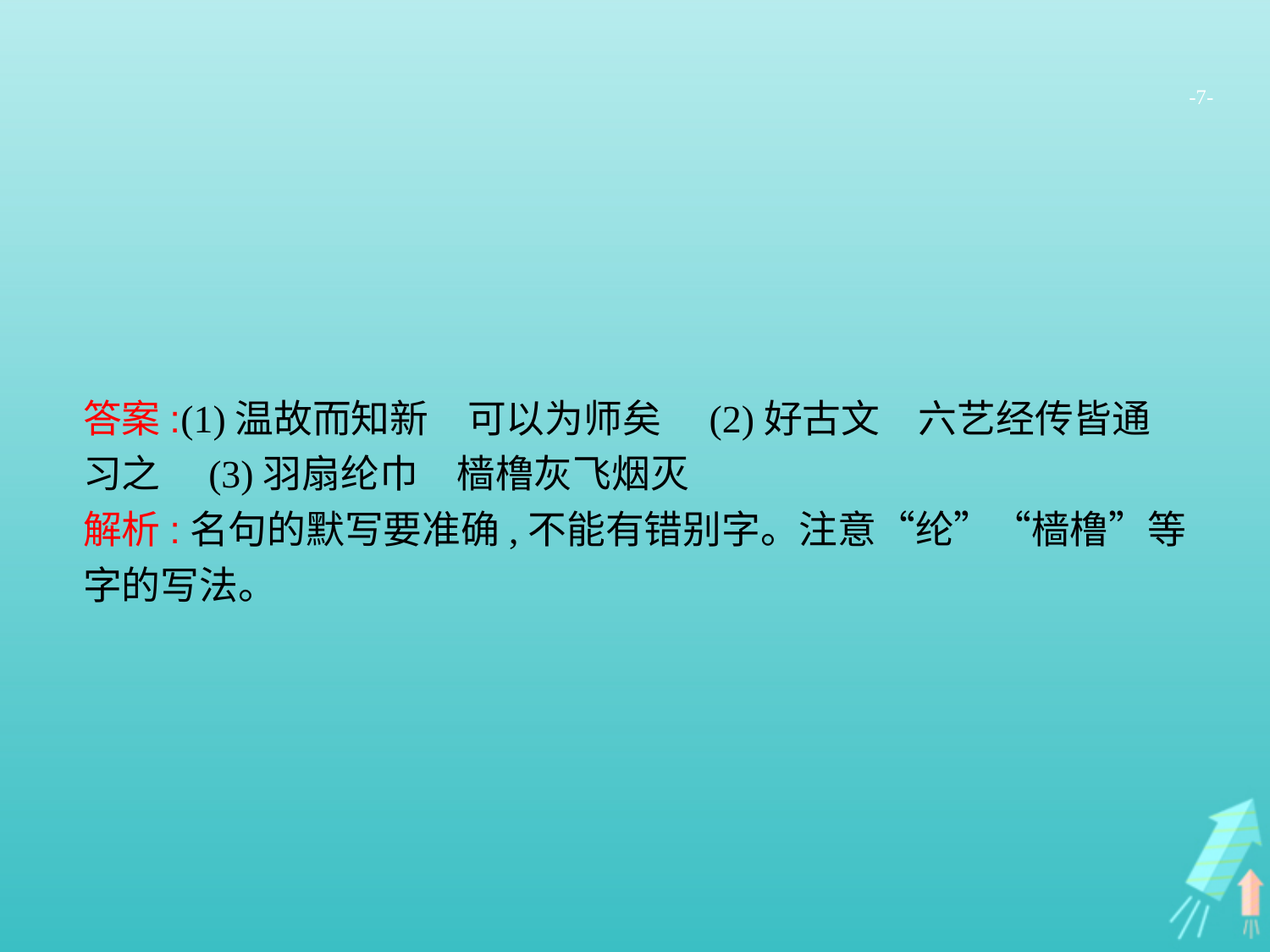

-7-
答案:(1)温故而知新　可以为师矣　(2)好古文　六艺经传皆通习之　(3)羽扇纶巾　樯橹灰飞烟灭
解析:名句的默写要准确,不能有错别字。注意“纶”“樯橹”等字的写法。